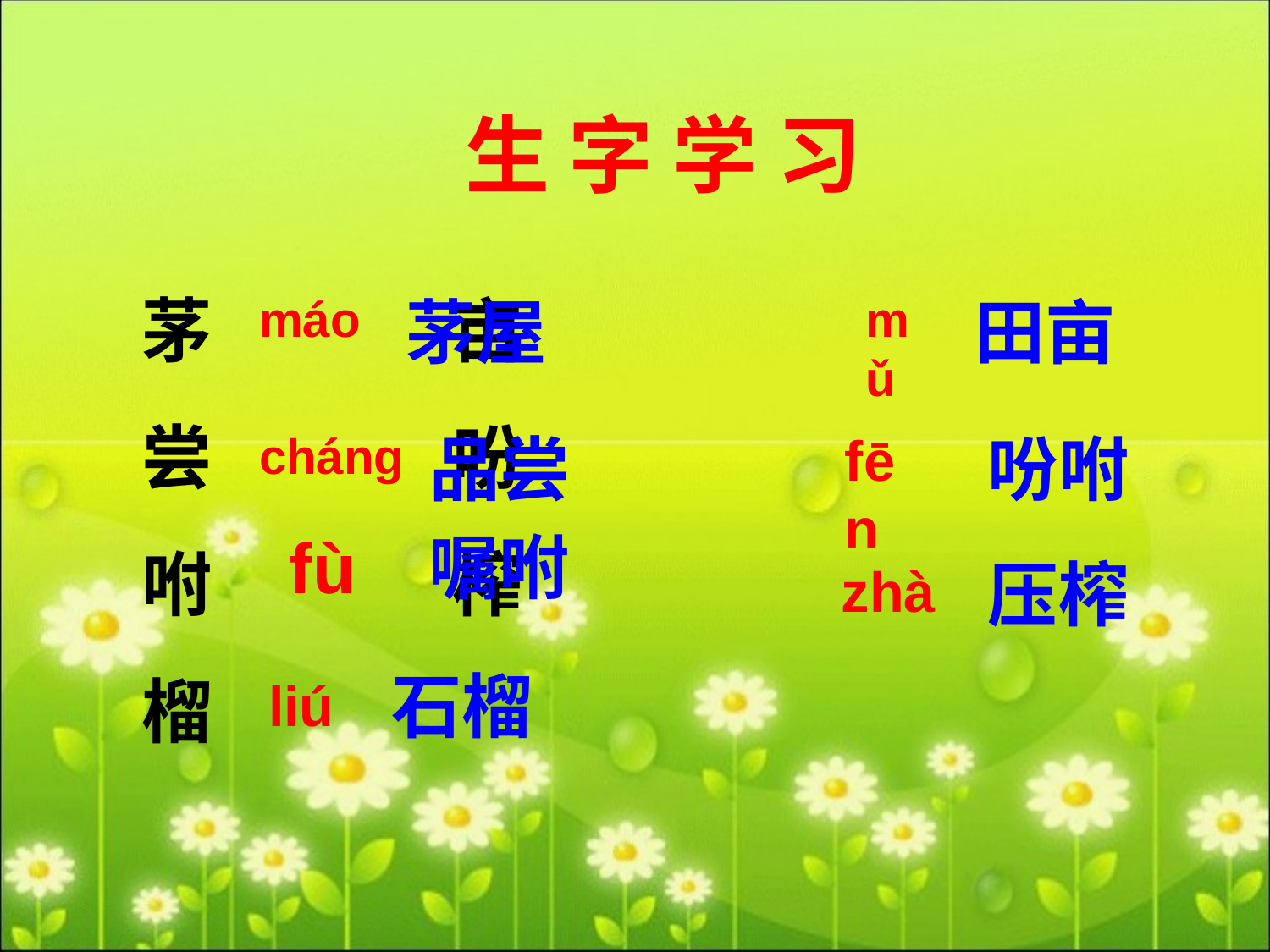

生 字 学 习
茅               亩
尝               吩
咐               榨
榴
máo
茅屋
mǔ
田亩
cháng
品尝
fēn
吩咐
fù
嘱咐
压榨
zhà

石榴
liú